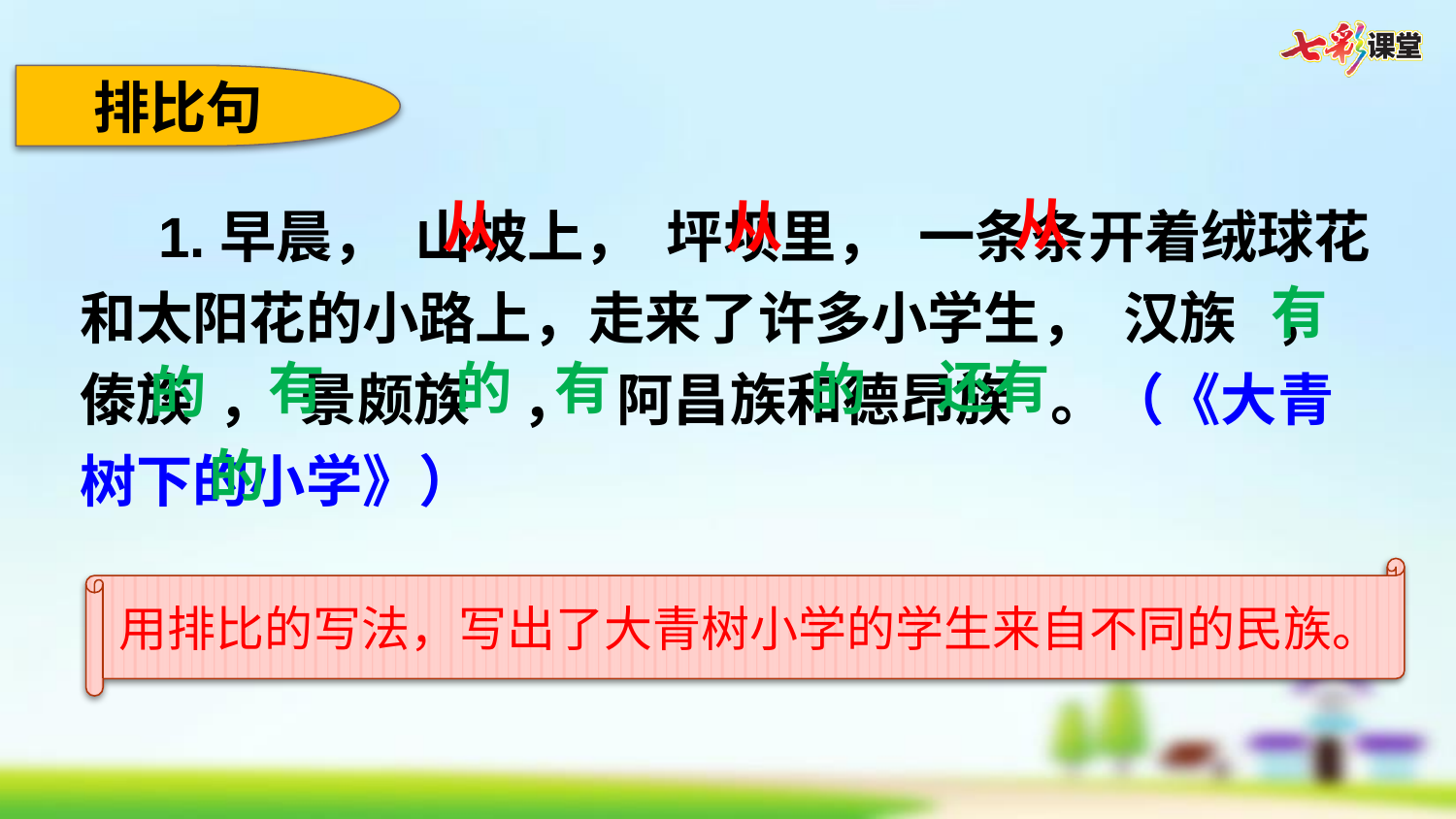

排比句
     1.早晨，  山坡上，  坪坝里，  一条条开着绒球花和太阳花的小路上，走来了许多小学生，  汉族   ，  傣族  ，  景颇族    ，   阿昌族和德昂族   。（《大青树下的小学》）
从
从
从
有
还有
的
有
有
的
的
的
用排比的写法，写出了大青树小学的学生来自不同的民族。